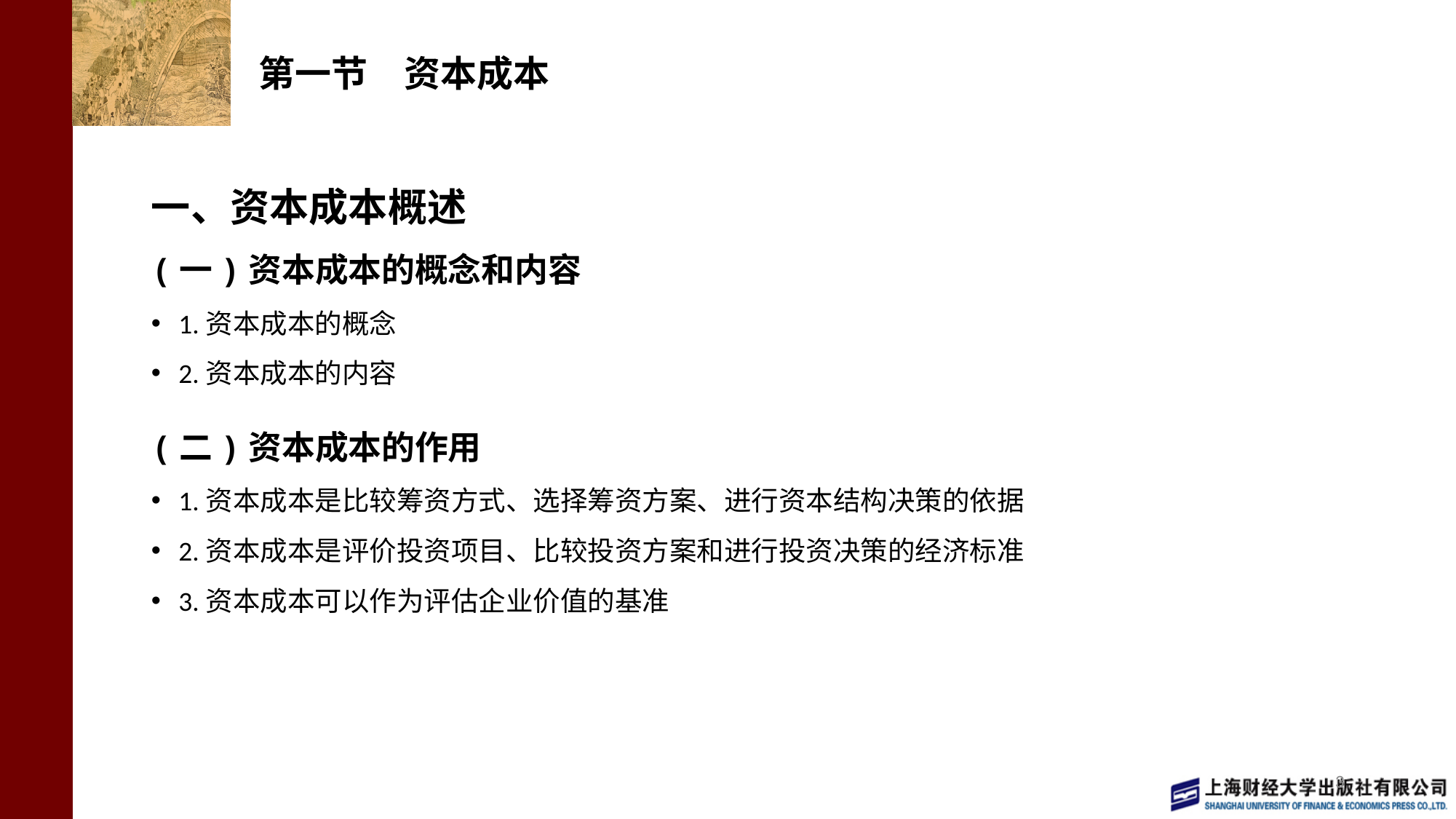

# 第一节　资本成本
一、资本成本概述
(一)资本成本的概念和内容
1.资本成本的概念
2.资本成本的内容
(二)资本成本的作用
1.资本成本是比较筹资方式、选择筹资方案、进行资本结构决策的依据
2.资本成本是评价投资项目、比较投资方案和进行投资决策的经济标准
3.资本成本可以作为评估企业价值的基准

3